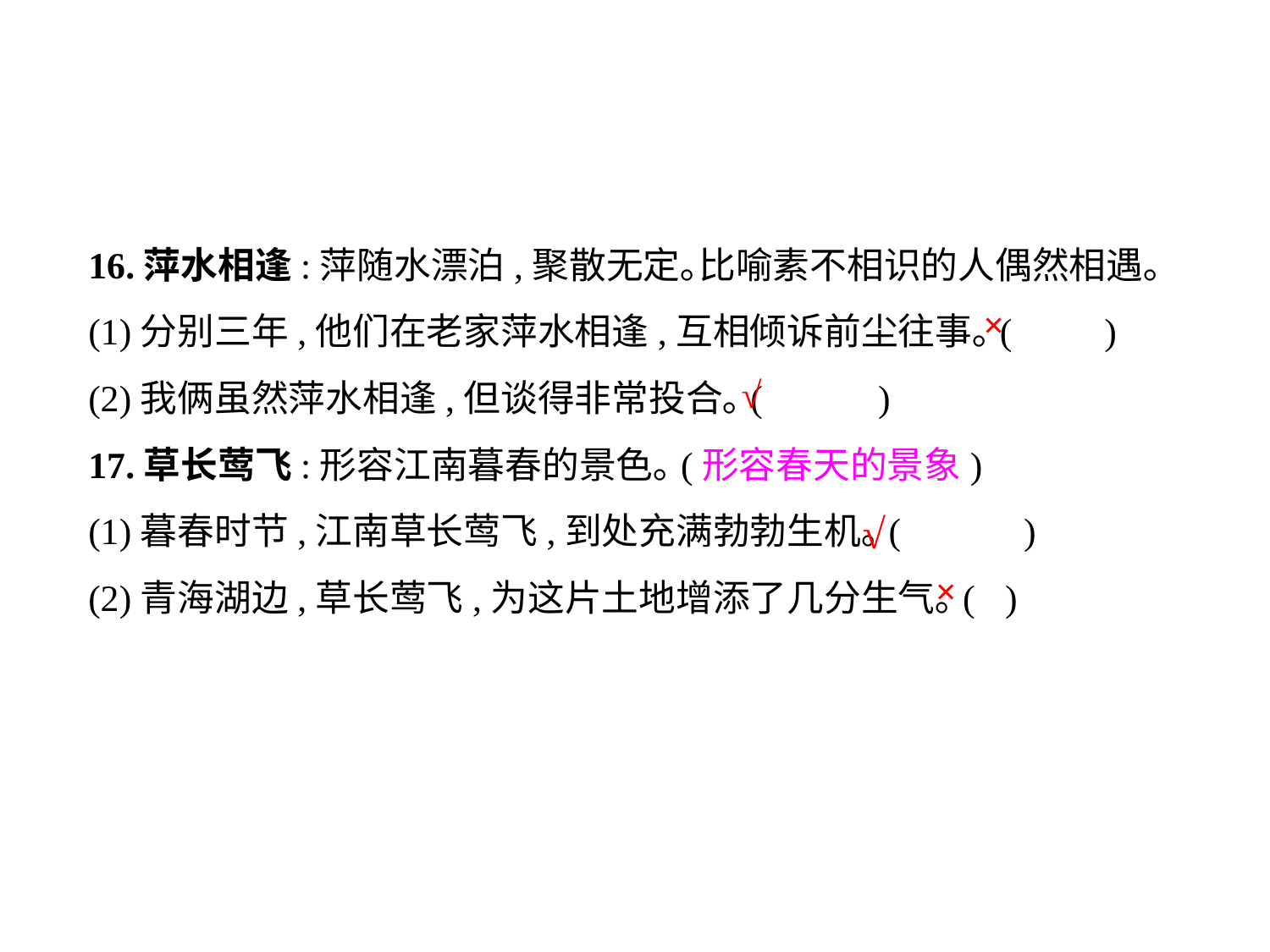

16.萍水相逢:萍随水漂泊,聚散无定｡比喻素不相识的人偶然相遇｡
(1)分别三年,他们在老家萍水相逢,互相倾诉前尘往事｡(	)
(2)我俩虽然萍水相逢,但谈得非常投合｡(	   )
17.草长莺飞:形容江南暮春的景色｡(形容春天的景象)
(1)暮春时节,江南草长莺飞,到处充满勃勃生机｡(	     )
(2)青海湖边,草长莺飞,为这片土地增添了几分生气｡(	   )
×
√
√
×